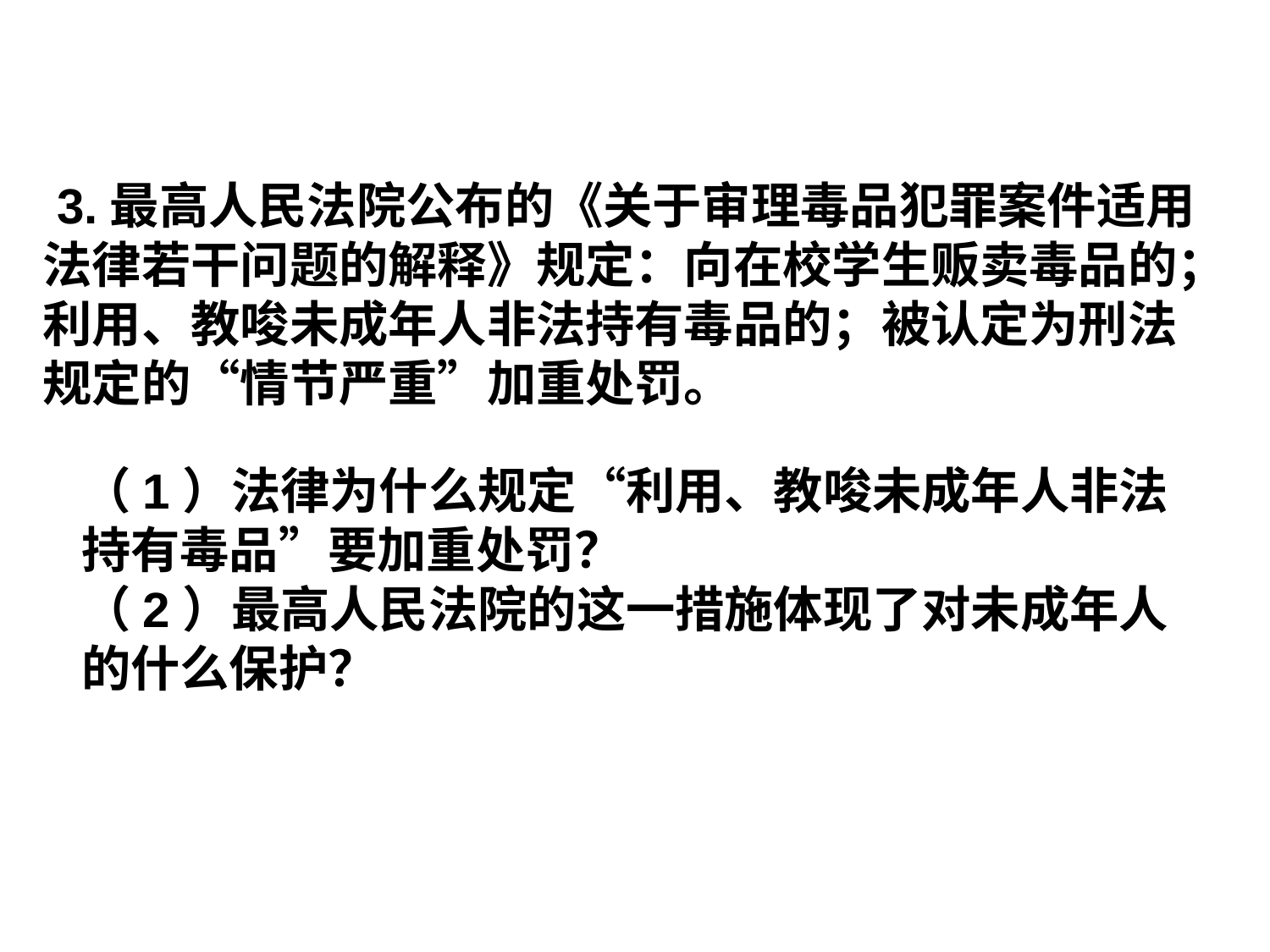

3.最高人民法院公布的《关于审理毒品犯罪案件适用法律若干问题的解释》规定：向在校学生贩卖毒品的；利用、教唆未成年人非法持有毒品的；被认定为刑法规定的“情节严重”加重处罚。

（1）法律为什么规定“利用、教唆未成年人非法持有毒品”要加重处罚？
（2）最高人民法院的这一措施体现了对未成年人的什么保护？